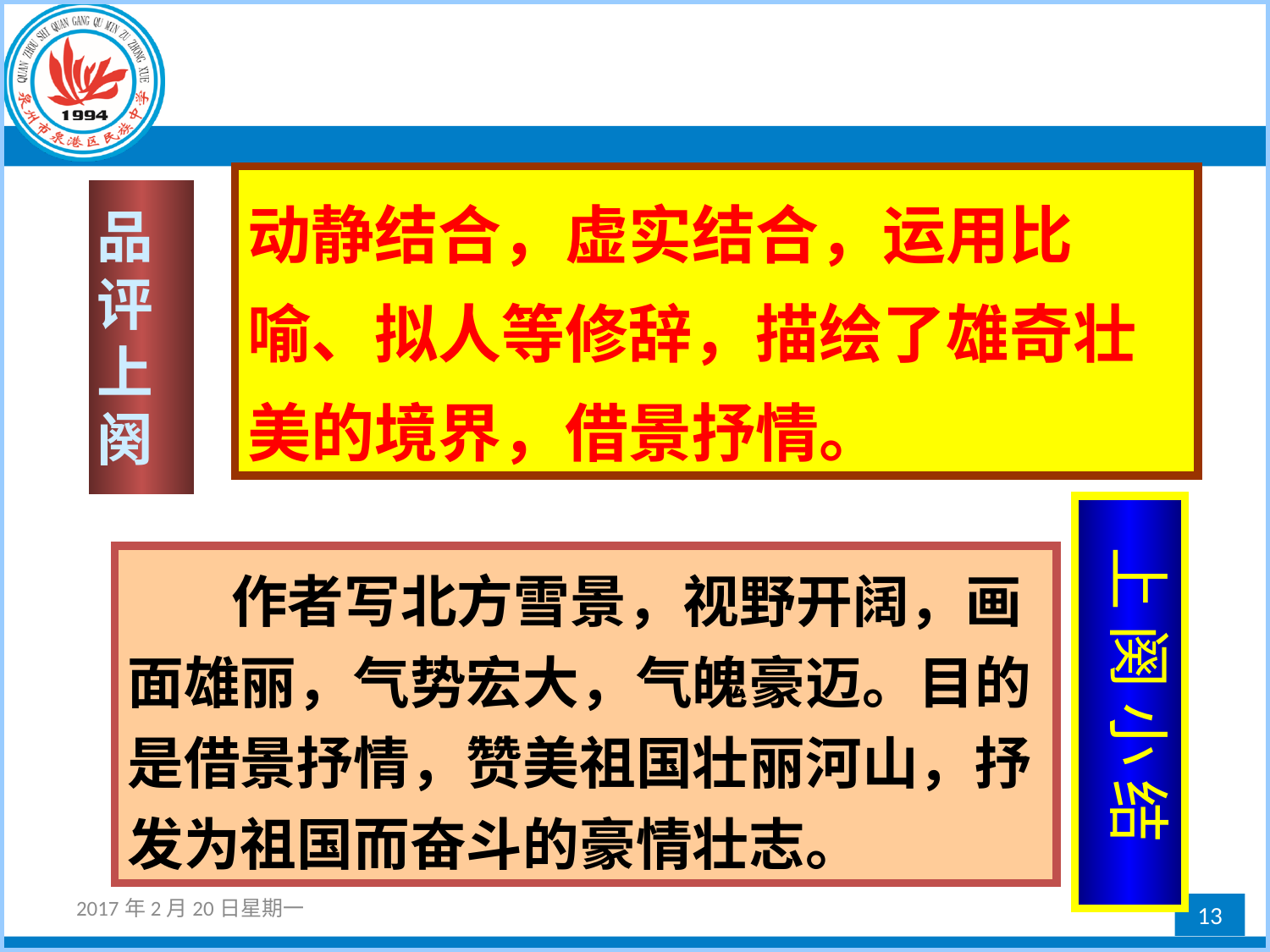

动静结合，虚实结合，运用比喻、拟人等修辞，描绘了雄奇壮美的境界，借景抒情。
品评上阕
上 阕 小 结
       作者写北方雪景，视野开阔，画面雄丽，气势宏大，气魄豪迈。目的是借景抒情，赞美祖国壮丽河山，抒发为祖国而奋斗的豪情壮志。
2017年2月20日星期一